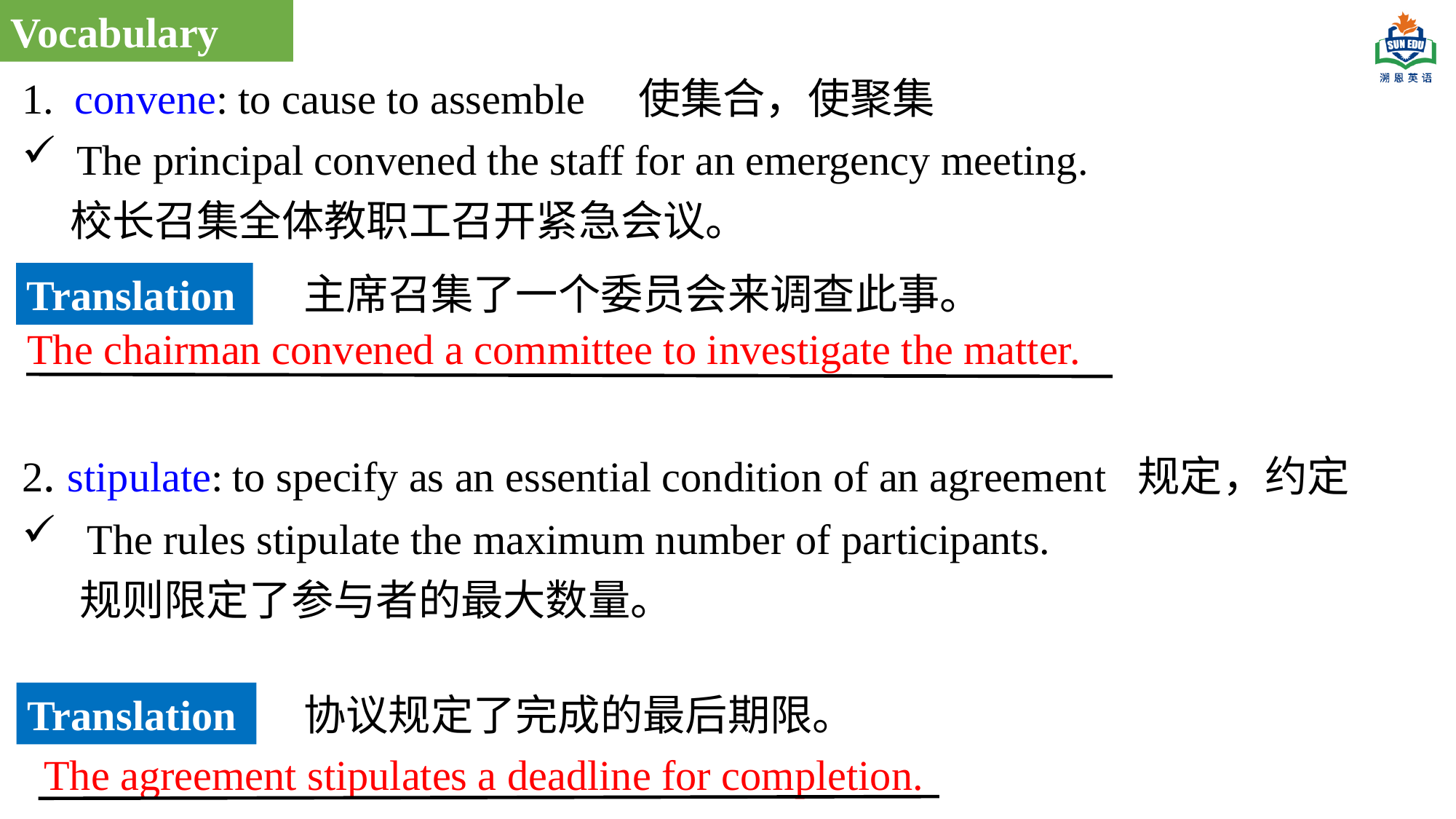

Vocabulary
1.  convene: to cause to assemble    使集合，使聚集
The principal convened the staff for an emergency meeting.
    校长召集全体教职工召开紧急会议。

2. stipulate: to specify as an essential condition of an agreement  规定，约定
 The rules stipulate the maximum number of participants.
     规则限定了参与者的最大数量。
主席召集了一个委员会来调查此事。
Translation
The chairman convened a committee to investigate the matter.
Translation
协议规定了完成的最后期限。
The agreement stipulates a deadline for completion.